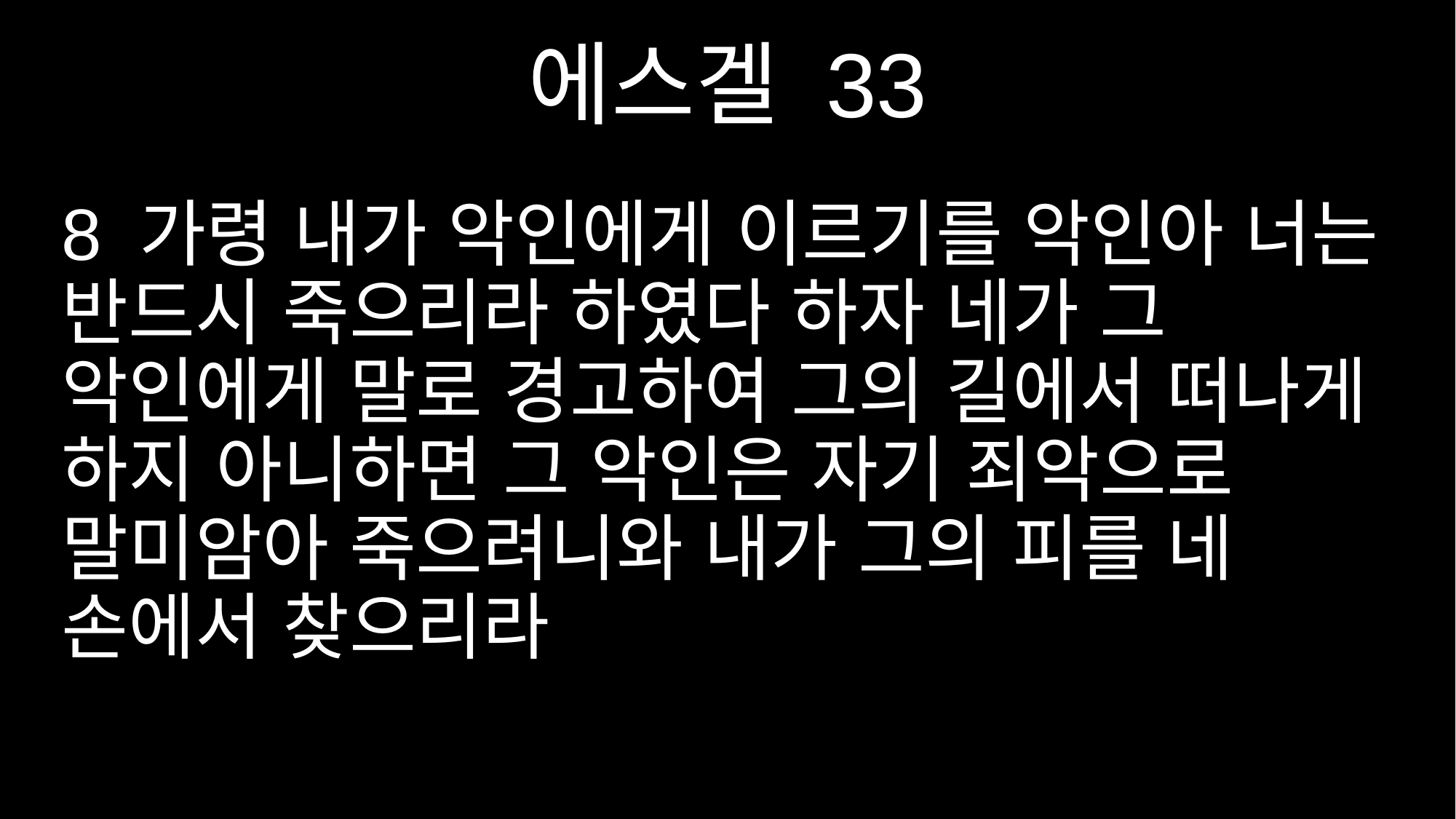

에스겔 33
8 가령 내가 악인에게 이르기를 악인아 너는 반드시 죽으리라 하였다 하자 네가 그 악인에게 말로 경고하여 그의 길에서 떠나게 하지 아니하면 그 악인은 자기 죄악으로 말미암아 죽으려니와 내가 그의 피를 네 손에서 찾으리라